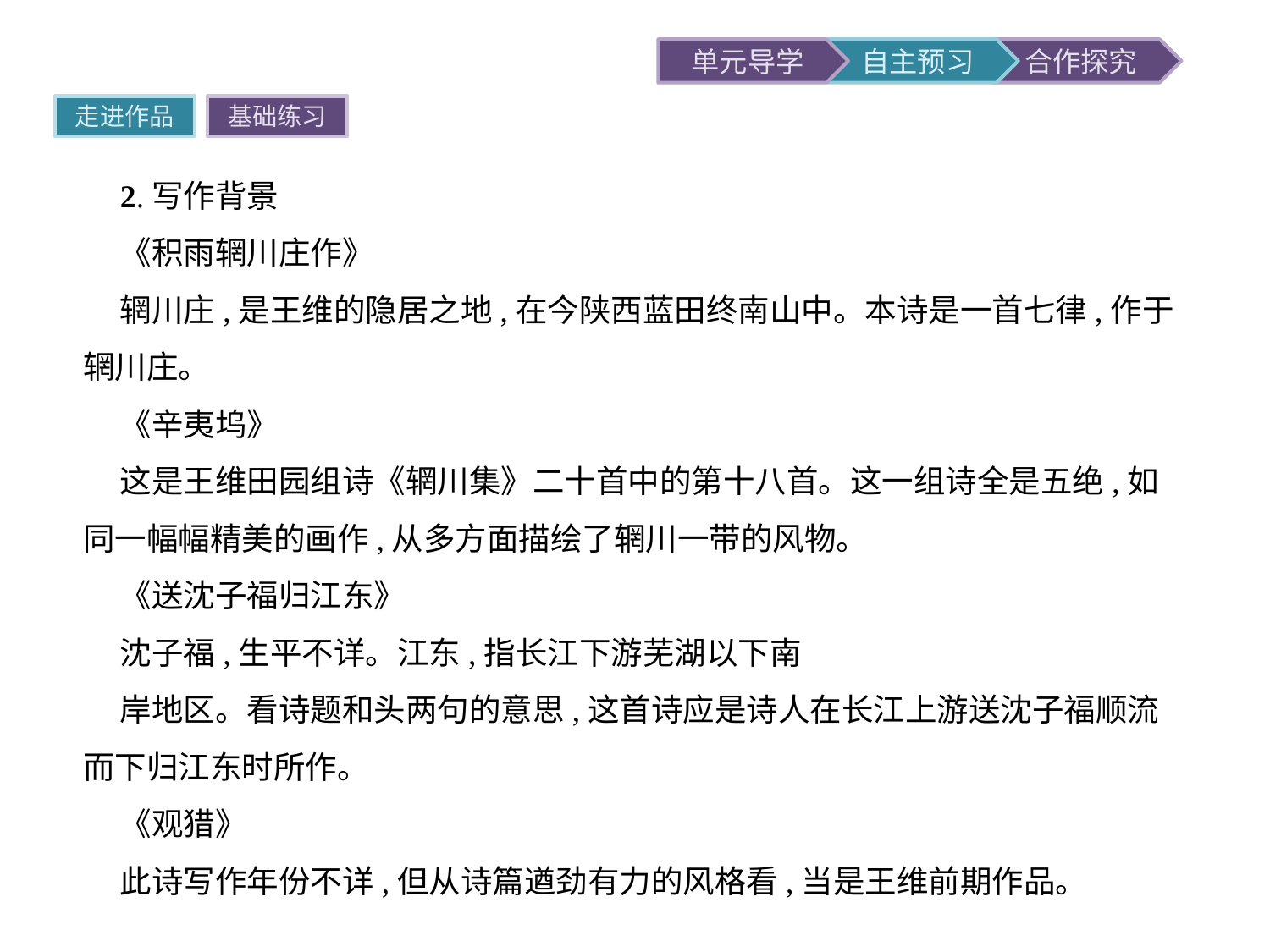

走进作品
基础练习
2.写作背景
《积雨辋川庄作》
辋川庄,是王维的隐居之地,在今陕西蓝田终南山中。本诗是一首七律,作于辋川庄。
《辛夷坞》
这是王维田园组诗《辋川集》二十首中的第十八首。这一组诗全是五绝,如同一幅幅精美的画作,从多方面描绘了辋川一带的风物。
《送沈子福归江东》
沈子福,生平不详。江东,指长江下游芜湖以下南
岸地区。看诗题和头两句的意思,这首诗应是诗人在长江上游送沈子福顺流而下归江东时所作。
《观猎》
此诗写作年份不详,但从诗篇遒劲有力的风格看,当是王维前期作品。